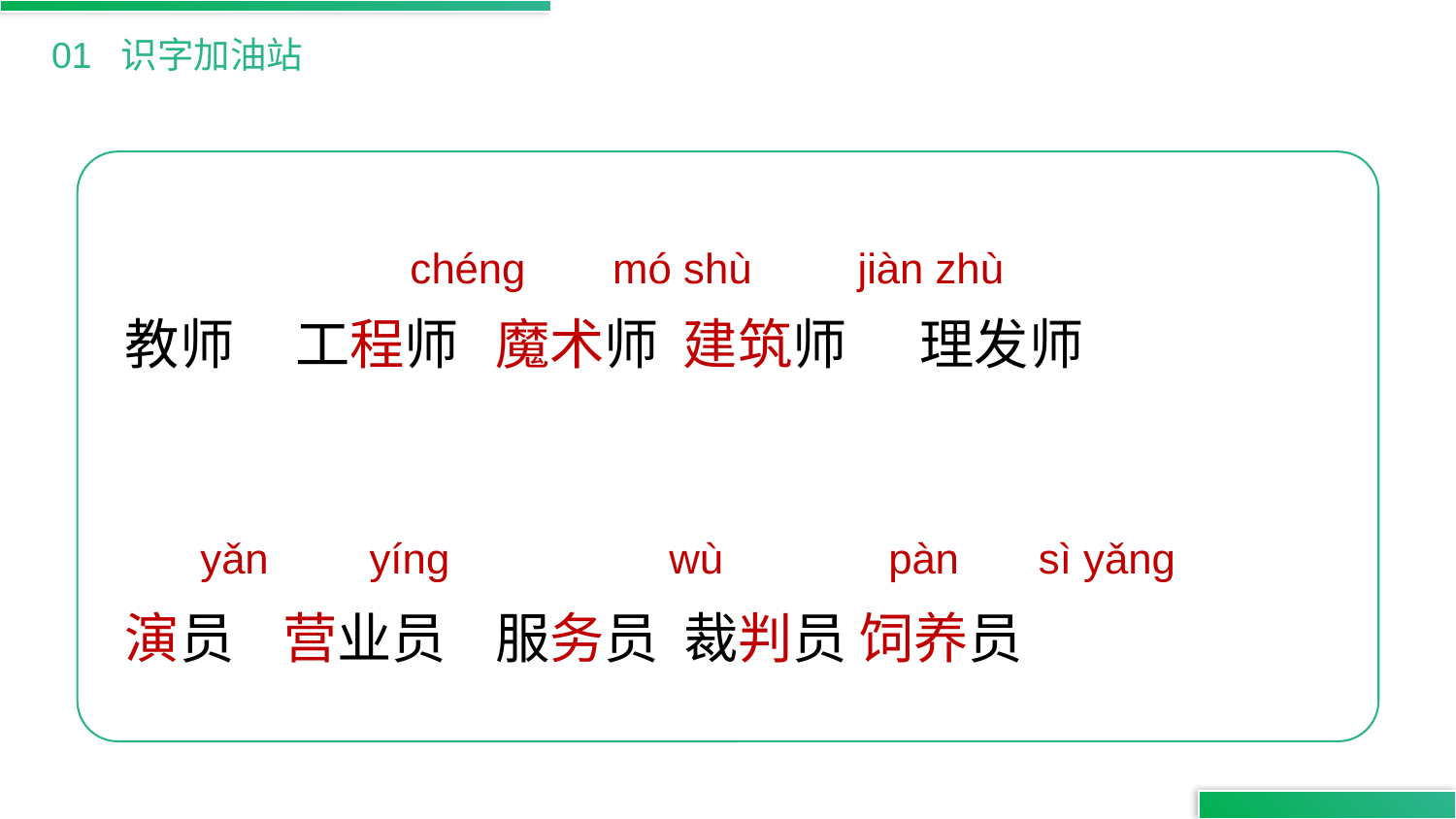

01  识字加油站
 chénɡ
mó shù
jiàn zhù
教师     工程师   魔术师  建筑师      理发师

演员    营业员    服务员  裁判员 饲养员
yǎn
yínɡ
 wù
pàn
sì yǎnɡ